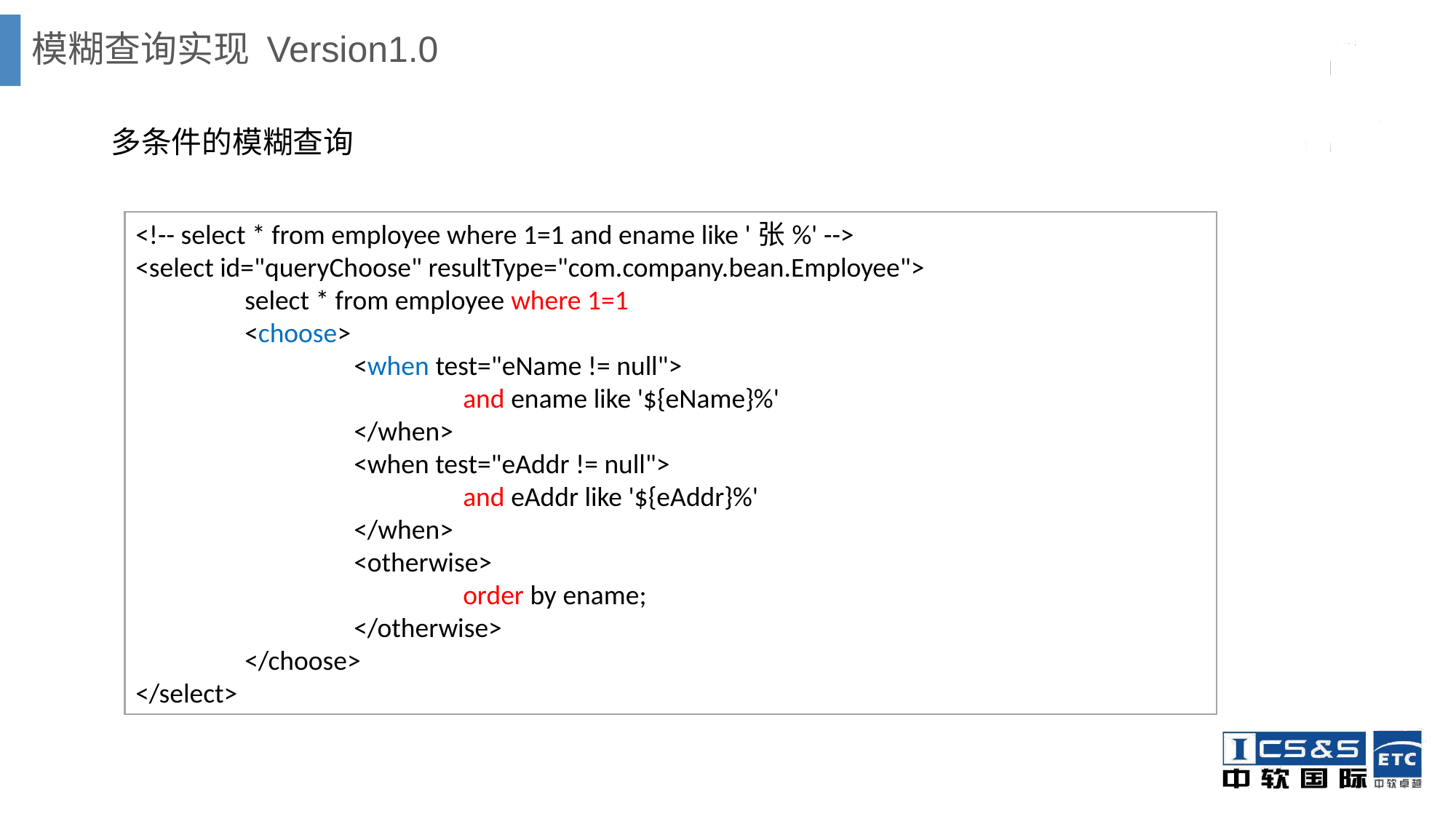

# 模糊查询实现 Version1.0
多条件的模糊查询
<!-- select * from employee where 1=1 and ename like '张%' -->
<select id="queryChoose" resultType="com.company.bean.Employee">
	select * from employee where 1=1
	<choose>
		<when test="eName != null">
			and ename like '${eName}%'
		</when>
		<when test="eAddr != null">
			and eAddr like '${eAddr}%'
		</when>
		<otherwise>
			order by ename;
		</otherwise>
	</choose>
</select>